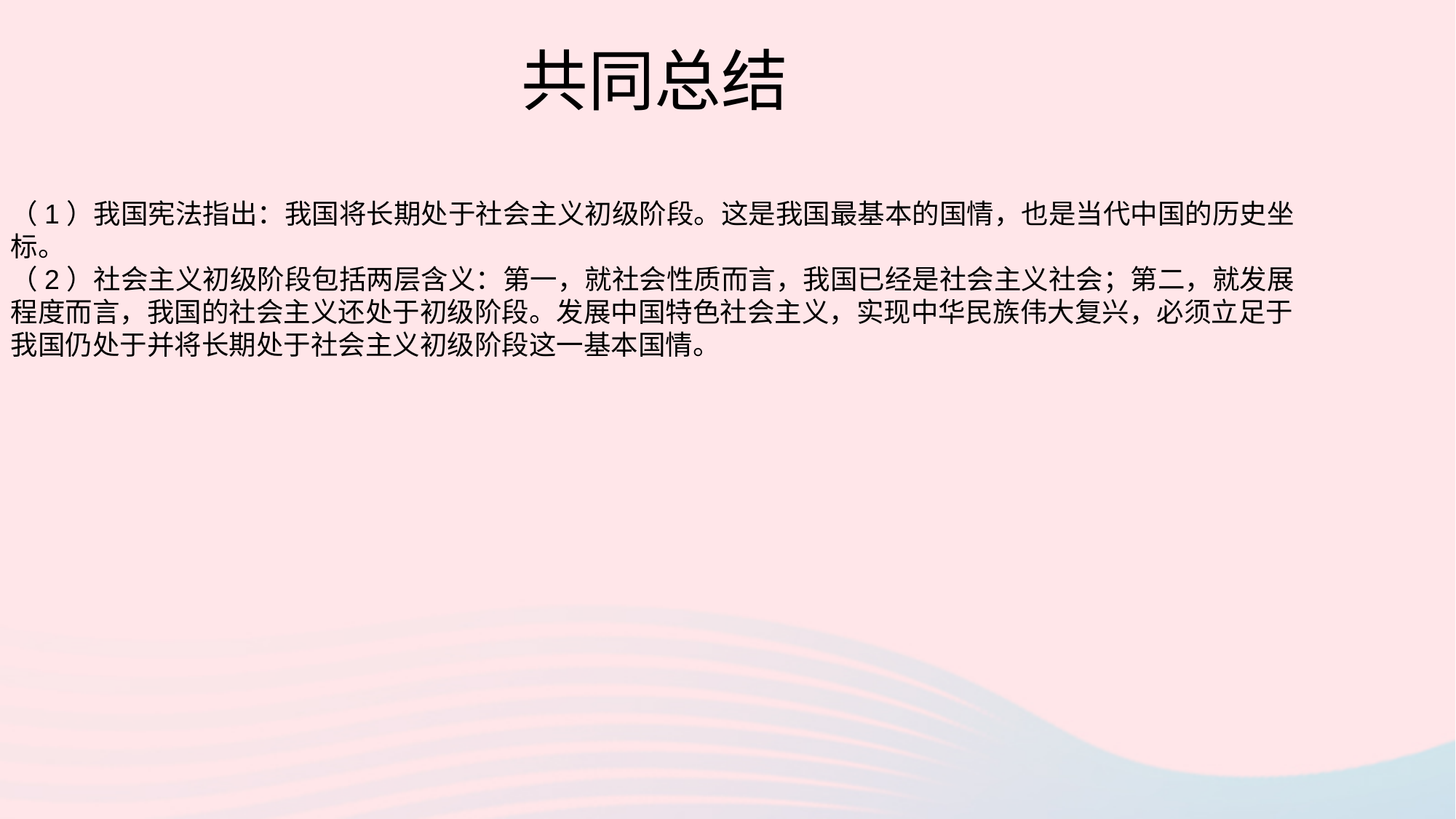

共同总结
（1）我国宪法指出：我国将长期处于社会主义初级阶段。这是我国最基本的国情，也是当代中国的历史坐标。
（2）社会主义初级阶段包括两层含义：第一，就社会性质而言，我国已经是社会主义社会；第二，就发展程度而言，我国的社会主义还处于初级阶段。发展中国特色社会主义，实现中华民族伟大复兴，必须立足于我国仍处于并将长期处于社会主义初级阶段这一基本国情。